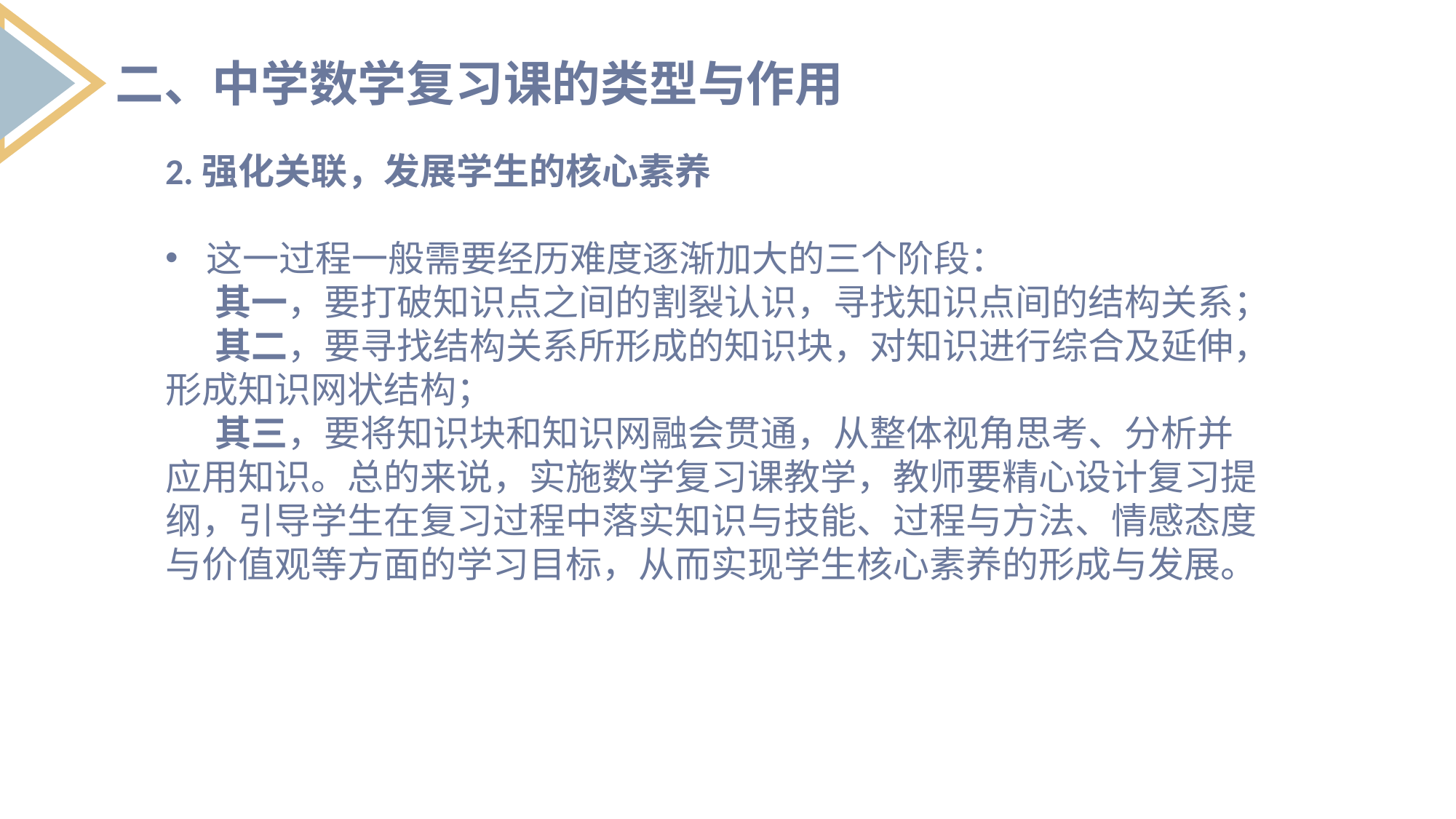

二、中学数学复习课的类型与作用
2.强化关联，发展学生的核心素养

这一过程一般需要经历难度逐渐加大的三个阶段：
     其一，要打破知识点之间的割裂认识，寻找知识点间的结构关系；
     其二，要寻找结构关系所形成的知识块，对知识进行综合及延伸，形成知识网状结构；
     其三，要将知识块和知识网融会贯通，从整体视角思考、分析并应用知识。总的来说，实施数学复习课教学，教师要精心设计复习提纲，引导学生在复习过程中落实知识与技能、过程与方法、情感态度与价值观等方面的学习目标，从而实现学生核心素养的形成与发展。